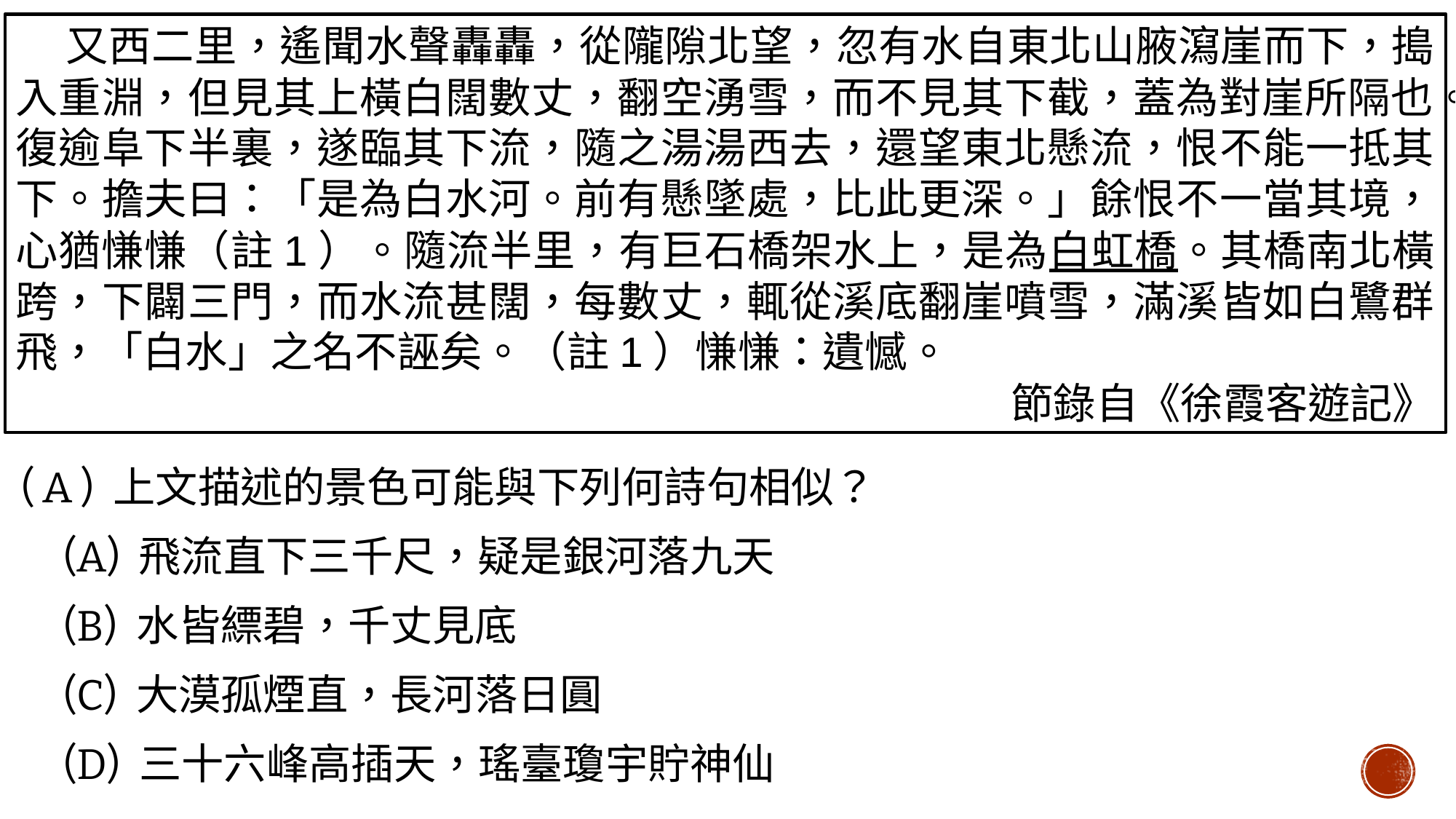

( A ) 上文描述的景色可能與下列何詩句相似？
     (A) 飛流直下三千尺，疑是銀河落九天
     (B) 水皆縹碧，千丈見底
     (C) 大漠孤煙直，長河落日圓
     (D) 三十六峰高插天，瑤臺瓊宇貯神仙
    又西二里，遙聞水聲轟轟，從隴隙北望，忽有水自東北山腋瀉崖而下，搗入重淵，但見其上橫白闊數丈，翻空湧雪，而不見其下截，蓋為對崖所隔也。復逾阜下半裏，遂臨其下流，隨之湯湯西去，還望東北懸流，恨不能一抵其下。擔夫曰：「是為白水河。前有懸墜處，比此更深。」餘恨不一當其境，心猶慊慊（註1）。隨流半里，有巨石橋架水上，是為白虹橋。其橋南北橫跨，下闢三門，而水流甚闊，每數丈，輒從溪底翻崖噴雪，滿溪皆如白鷺群飛，「白水」之名不誣矣。（註1）慊慊：遺憾。
節錄自《徐霞客遊記》